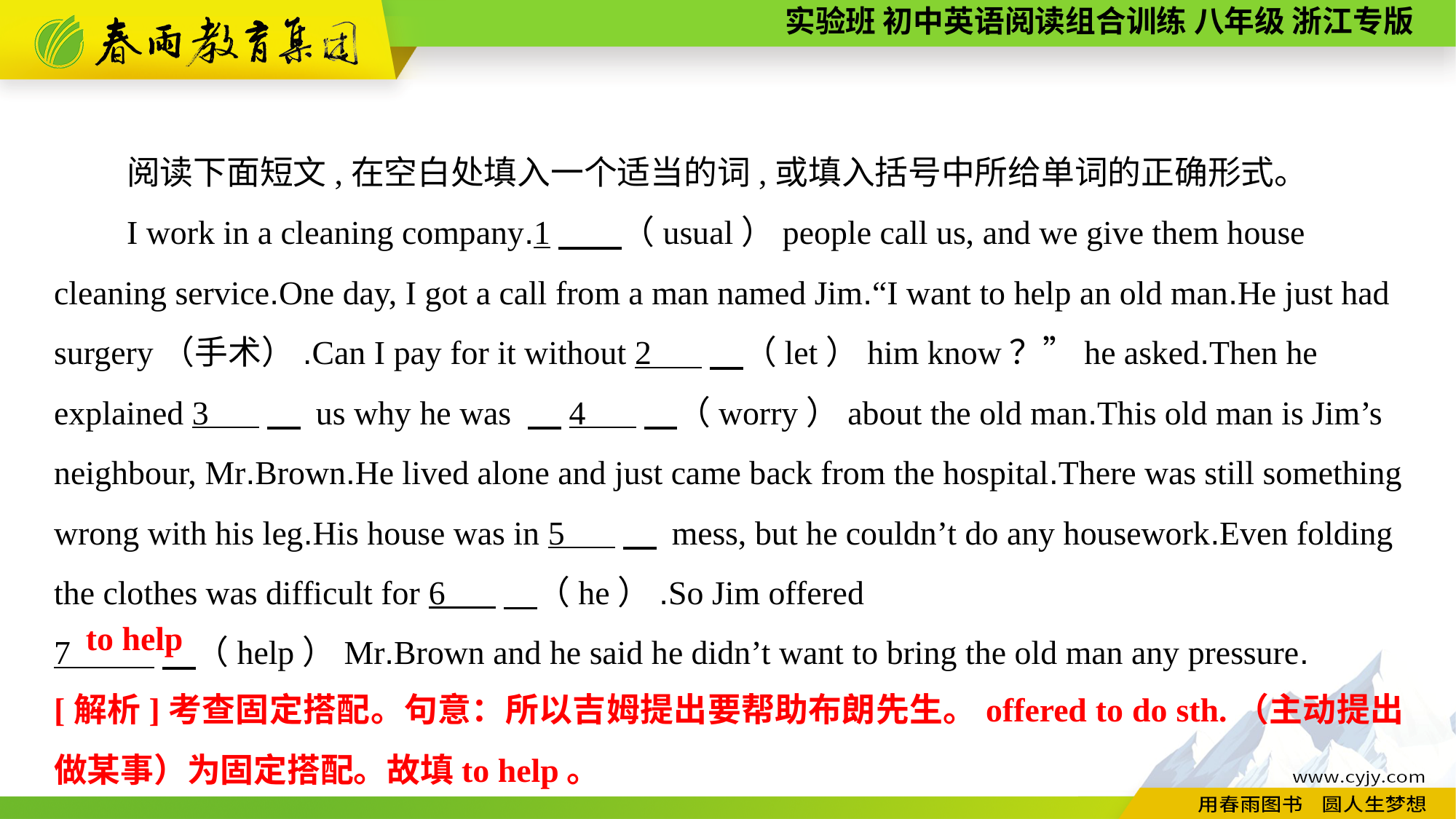

阅读下面短文,在空白处填入一个适当的词,或填入括号中所给单词的正确形式。
I work in a cleaning company.1　    （usual）people call us, and we give them house cleaning service.One day, I got a call from a man named Jim.“I want to help an old man.He just had surgery（手术）.Can I pay for it without 2      　（let）him know？”he asked.Then he explained 3      　 us why he was 　4      　（worry）about the old man.This old man is Jim’s neighbour, Mr.Brown.He lived alone and just came back from the hospital.There was still something wrong with his leg.His house was in 5      　 mess, but he couldn’t do any housework.Even folding the clothes was difficult for 6      　（he）.So Jim offered
7          　（help）Mr.Brown and he said he didn’t want to bring the old man any pressure.
to help
[解析]考查固定搭配。句意：所以吉姆提出要帮助布朗先生。offered to do sth.（主动提出做某事）为固定搭配。故填to help。